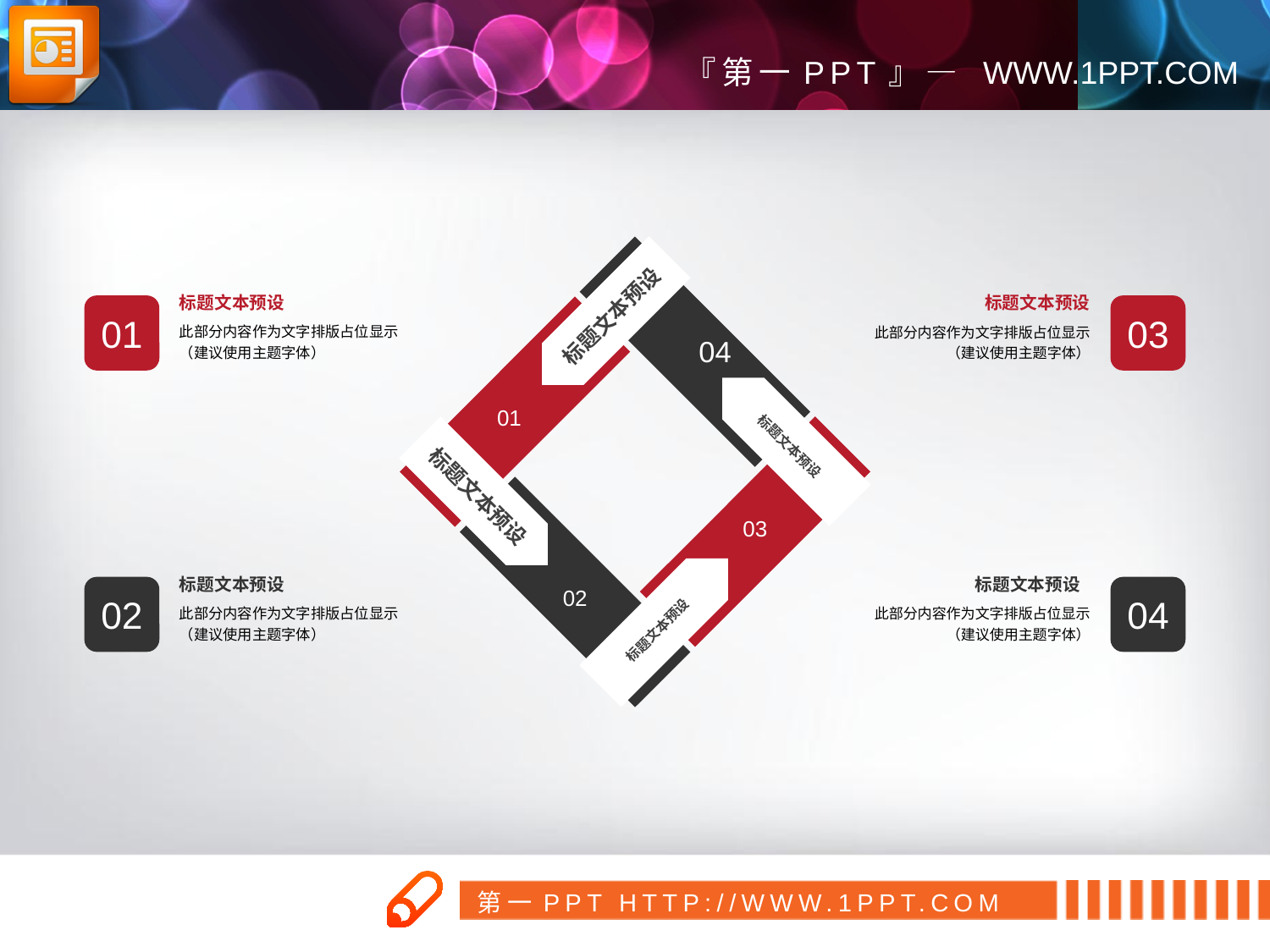

标题文本预设

04

标题文本预设

01
标题文本预设

03

02

标题文本预设
标题文本预设
01
此部分内容作为文字排版占位显示
（建议使用主题字体）
标题文本预设
03
此部分内容作为文字排版占位显示
（建议使用主题字体）
标题文本预设
02
此部分内容作为文字排版占位显示
（建议使用主题字体）
标题文本预设
04
此部分内容作为文字排版占位显示
（建议使用主题字体）